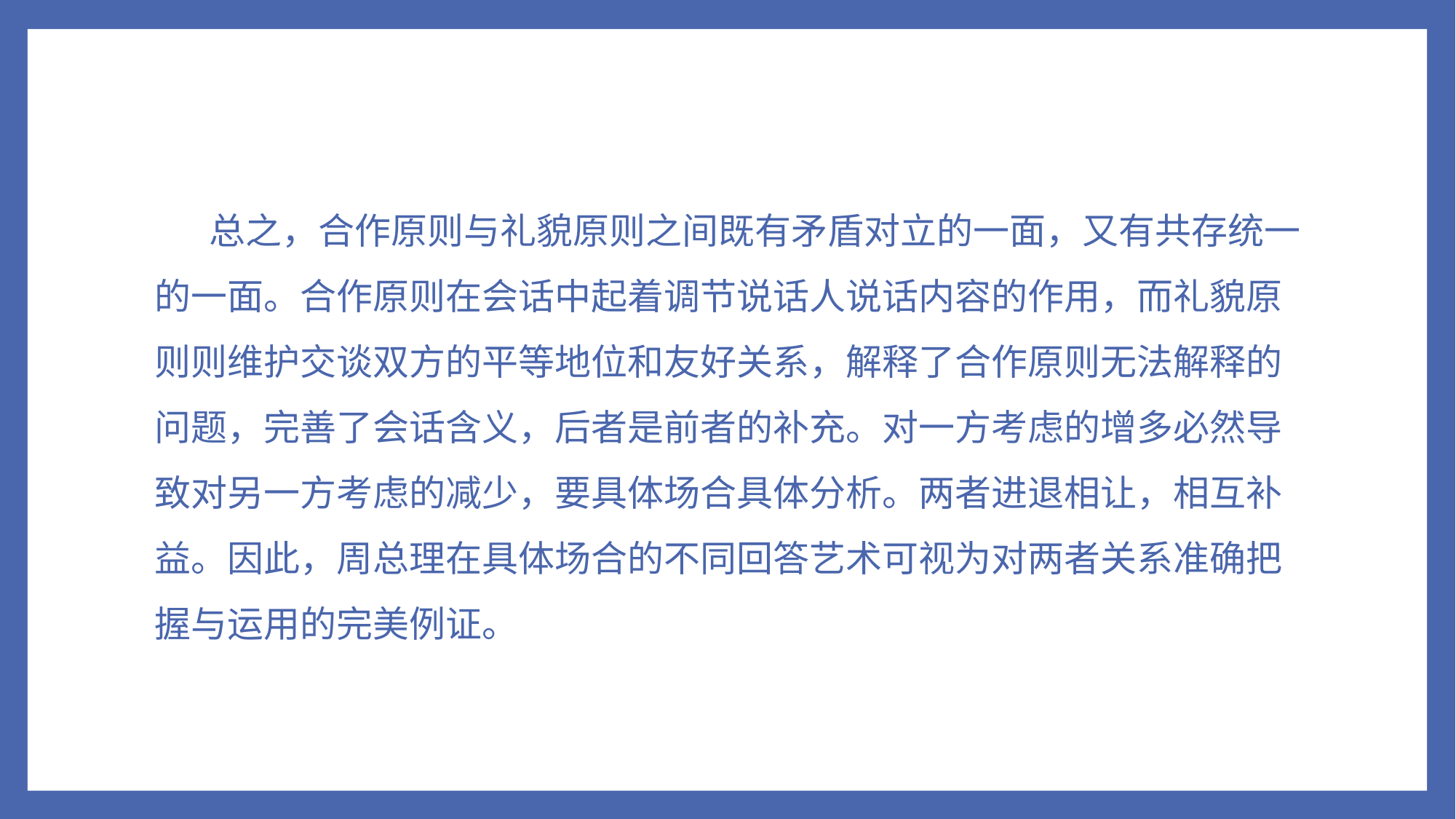

总之，合作原则与礼貌原则之间既有矛盾对立的一面，又有共存统一的一面。合作原则在会话中起着调节说话人说话内容的作用，而礼貌原则则维护交谈双方的平等地位和友好关系，解释了合作原则无法解释的问题，完善了会话含义，后者是前者的补充。对一方考虑的增多必然导致对另一方考虑的减少，要具体场合具体分析。两者进退相让，相互补益。因此，周总理在具体场合的不同回答艺术可视为对两者关系准确把握与运用的完美例证。